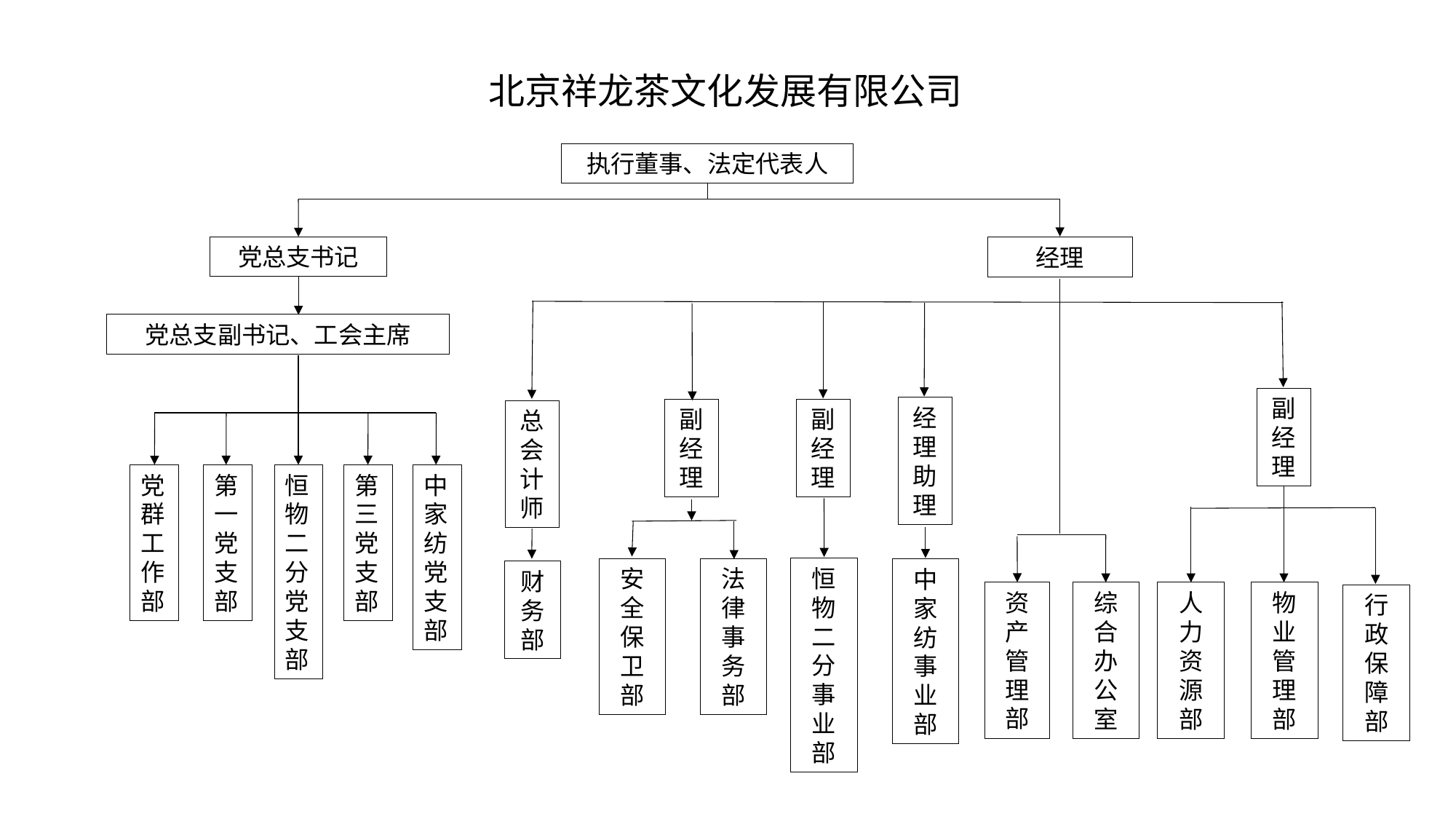

北京祥龙茶文化发展有限公司
执行董事、法定代表人
党总支书记
经理
党总支副书记、工会主席
副经理
经理助理
副经理
副经理
总会计师
党群工作部
第一党支部
恒物二分党支部
第三党支部
中家纺党支部
恒物二分事业部
安全保卫部
法律事务部
中家纺事业部
财务部
资产管理部
综合办公室
人力资源部
物业管理部
行政保障部